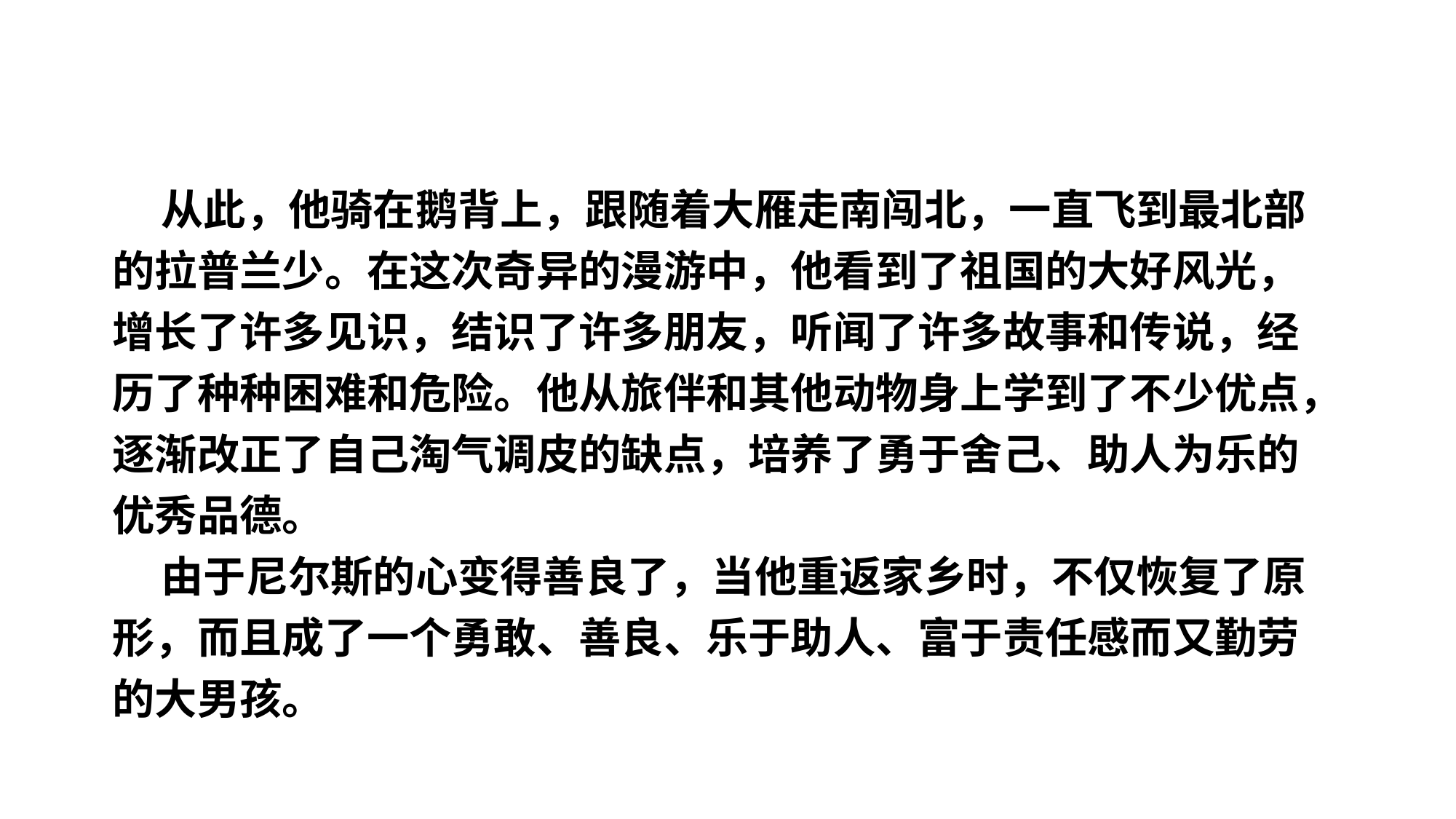

从此，他骑在鹅背上，跟随着大雁走南闯北，一直飞到最北部的拉普兰少。在这次奇异的漫游中，他看到了祖国的大好风光，增长了许多见识，结识了许多朋友，听闻了许多故事和传说，经历了种种困难和危险。他从旅伴和其他动物身上学到了不少优点，逐渐改正了自己淘气调皮的缺点，培养了勇于舍己、助人为乐的优秀品德。
    由于尼尔斯的心变得善良了，当他重返家乡时，不仅恢复了原形，而且成了一个勇敢、善良、乐于助人、富于责任感而又勤劳的大男孩。